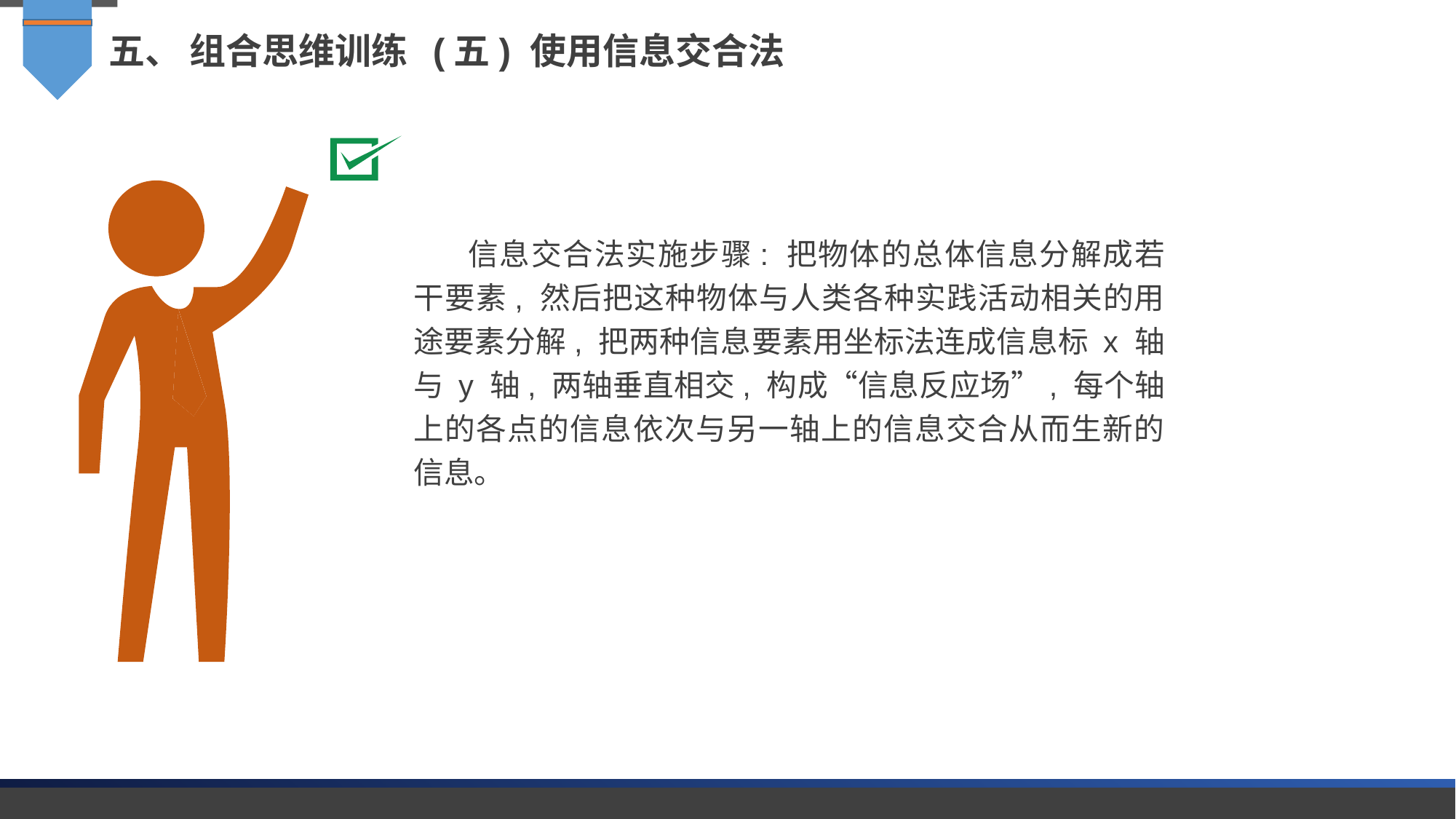

五、 组合思维训练  (五) 使用信息交合法

信息交合法实施步骤: 把物体的总体信息分解成若干要素, 然后把这种物体与人类各种实践活动相关的用途要素分解, 把两种信息要素用坐标法连成信息标 x 轴与 y 轴, 两轴垂直相交, 构成“信息反应场”, 每个轴上的各点的信息依次与另一轴上的信息交合从而生新的信息。